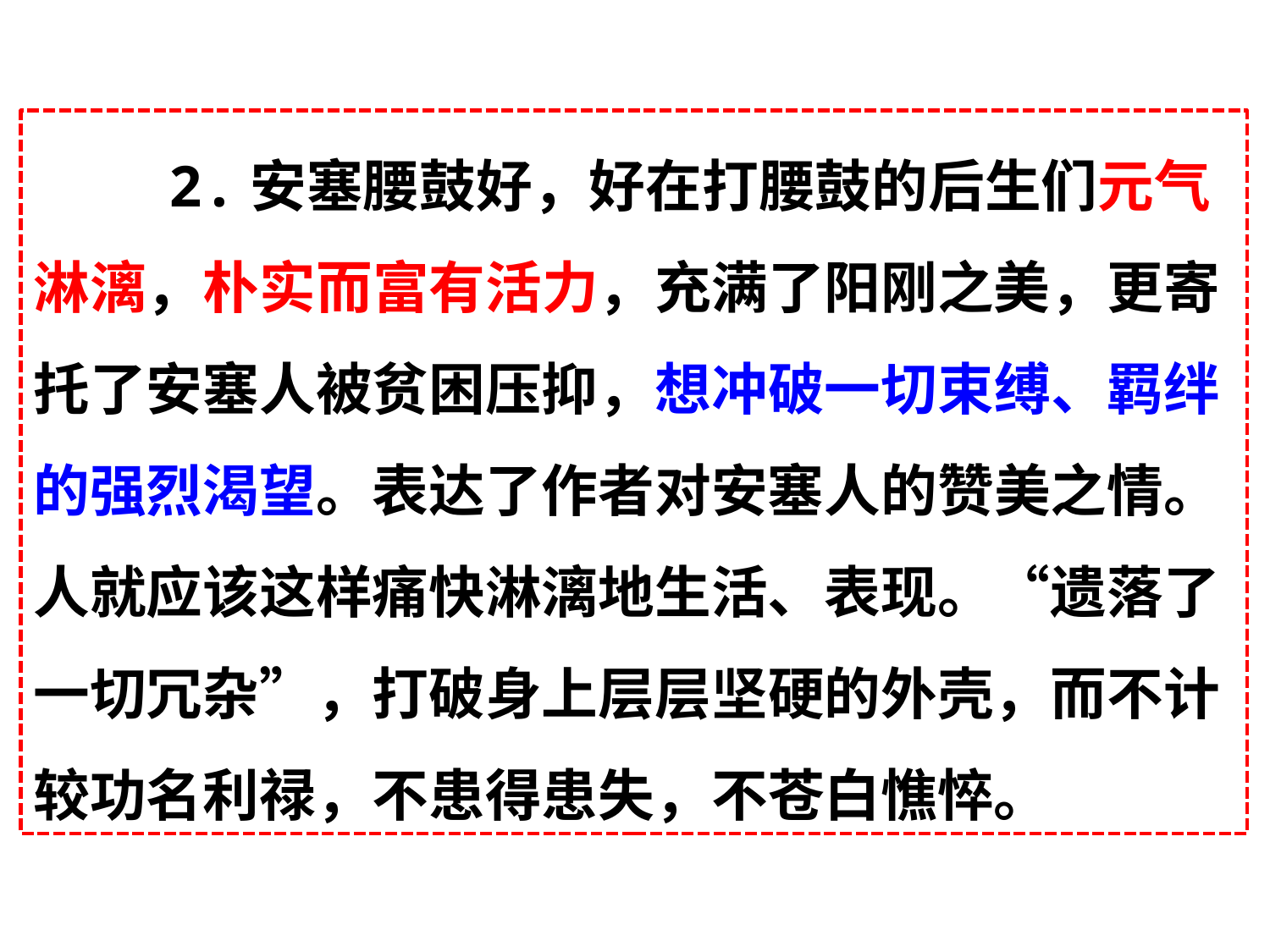

2.安塞腰鼓好，好在打腰鼓的后生们元气淋漓，朴实而富有活力，充满了阳刚之美，更寄托了安塞人被贫困压抑，想冲破一切束缚、羁绊的强烈渴望。表达了作者对安塞人的赞美之情。人就应该这样痛快淋漓地生活、表现。“遗落了一切冗杂”，打破身上层层坚硬的外壳，而不计较功名利禄，不患得患失，不苍白憔悴。